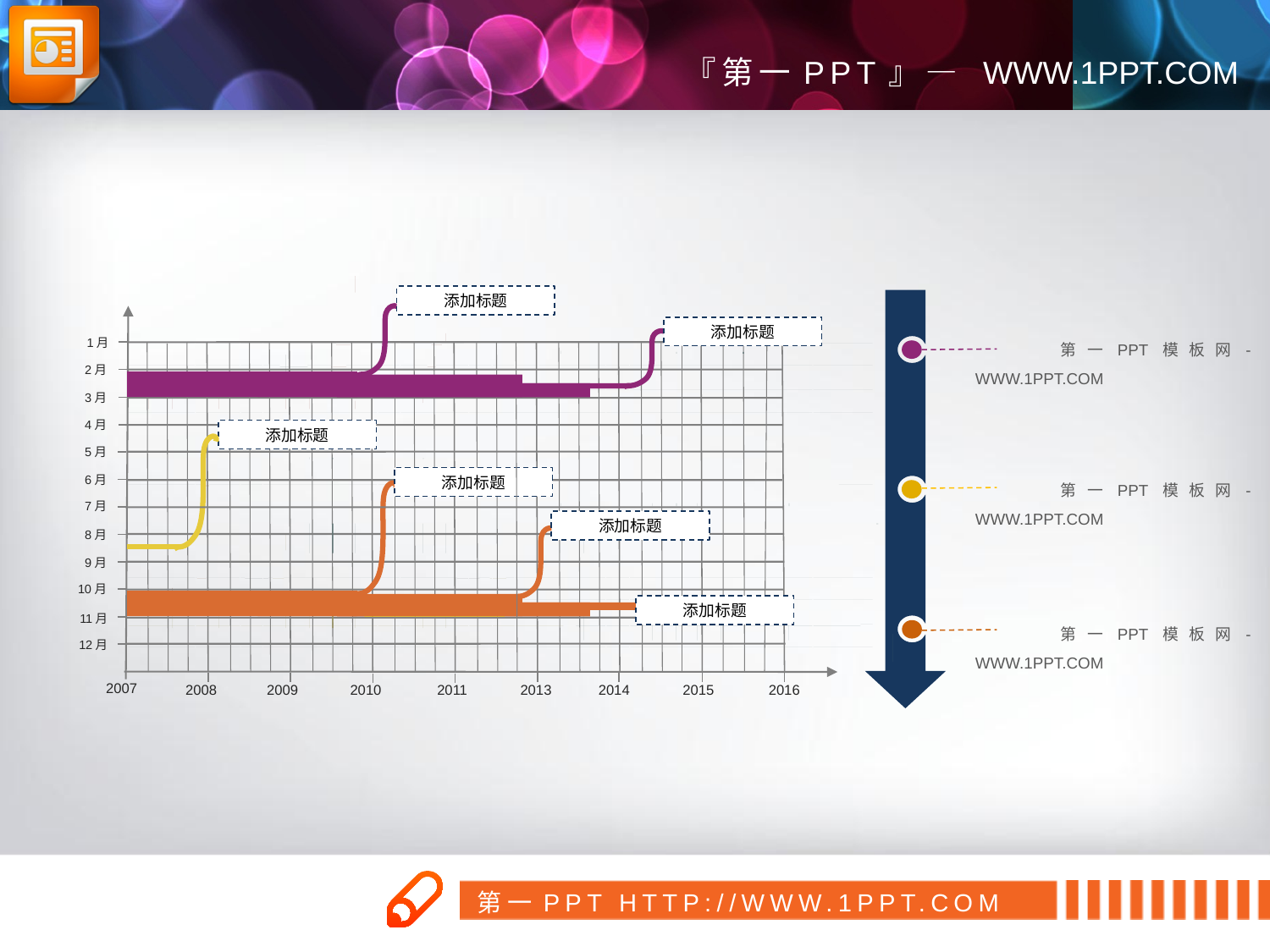

添加标题

添加标题

添加标题

添加标题

添加标题

添加标题

2008
2009
2010
2011
2013
2014
2015
2016
1月

2月

3月

4月

5月
6月

7月
8月

9月
10月

11月

12月

2007
     第一PPT模板网-WWW.1PPT.COM

     第一PPT模板网-WWW.1PPT.COM

     第一PPT模板网-WWW.1PPT.COM